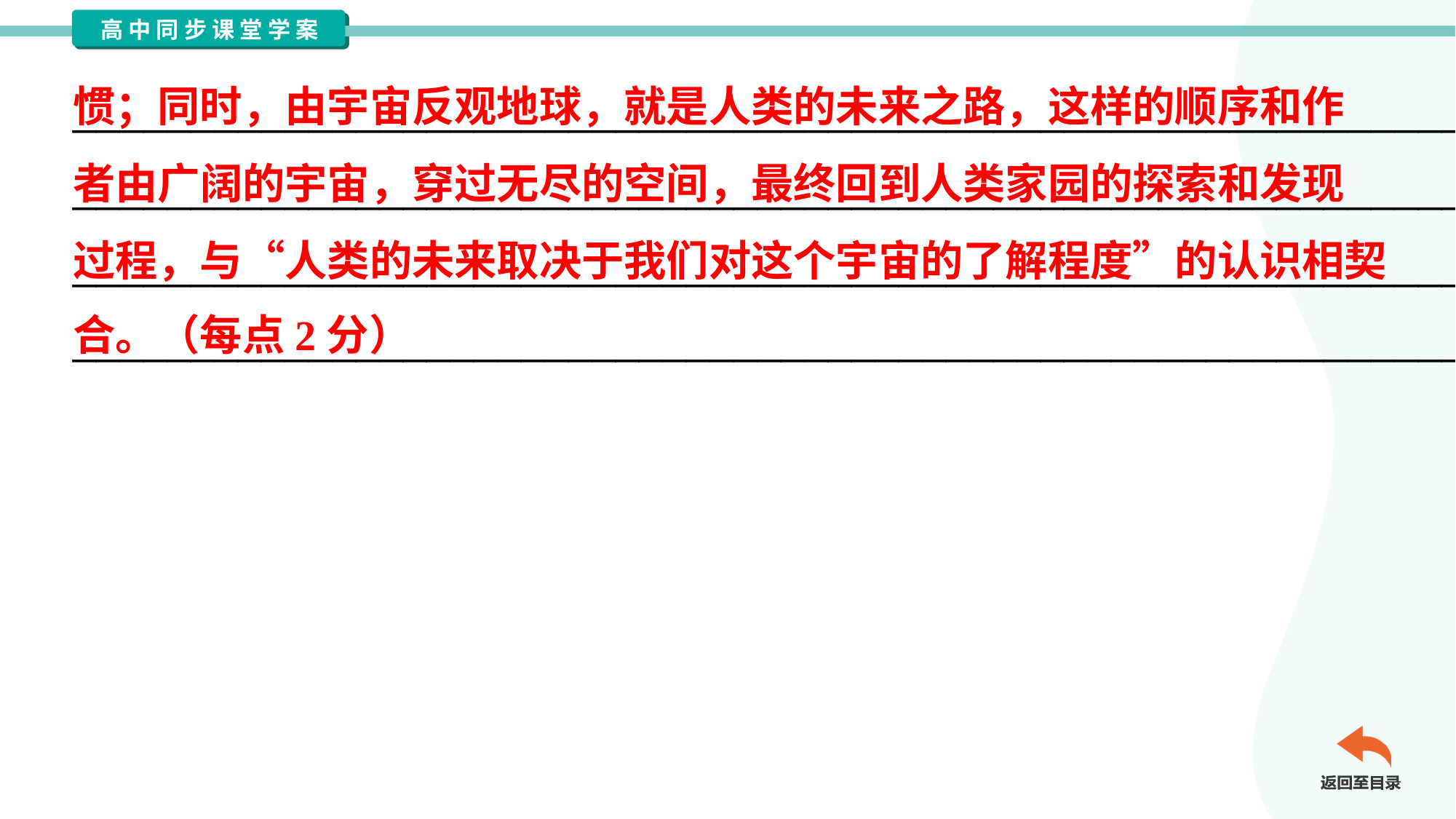

惯；同时，由宇宙反观地球，就是人类的未来之路，这样的顺序和作
者由广阔的宇宙，穿过无尽的空间，最终回到人类家园的探索和发现
过程，与“人类的未来取决于我们对这个宇宙的了解程度”的认识相契
合。（每点2分）
_____________________________________________________________
_____________________________________________________________
_____________________________________________________________
_____________________________________________________________